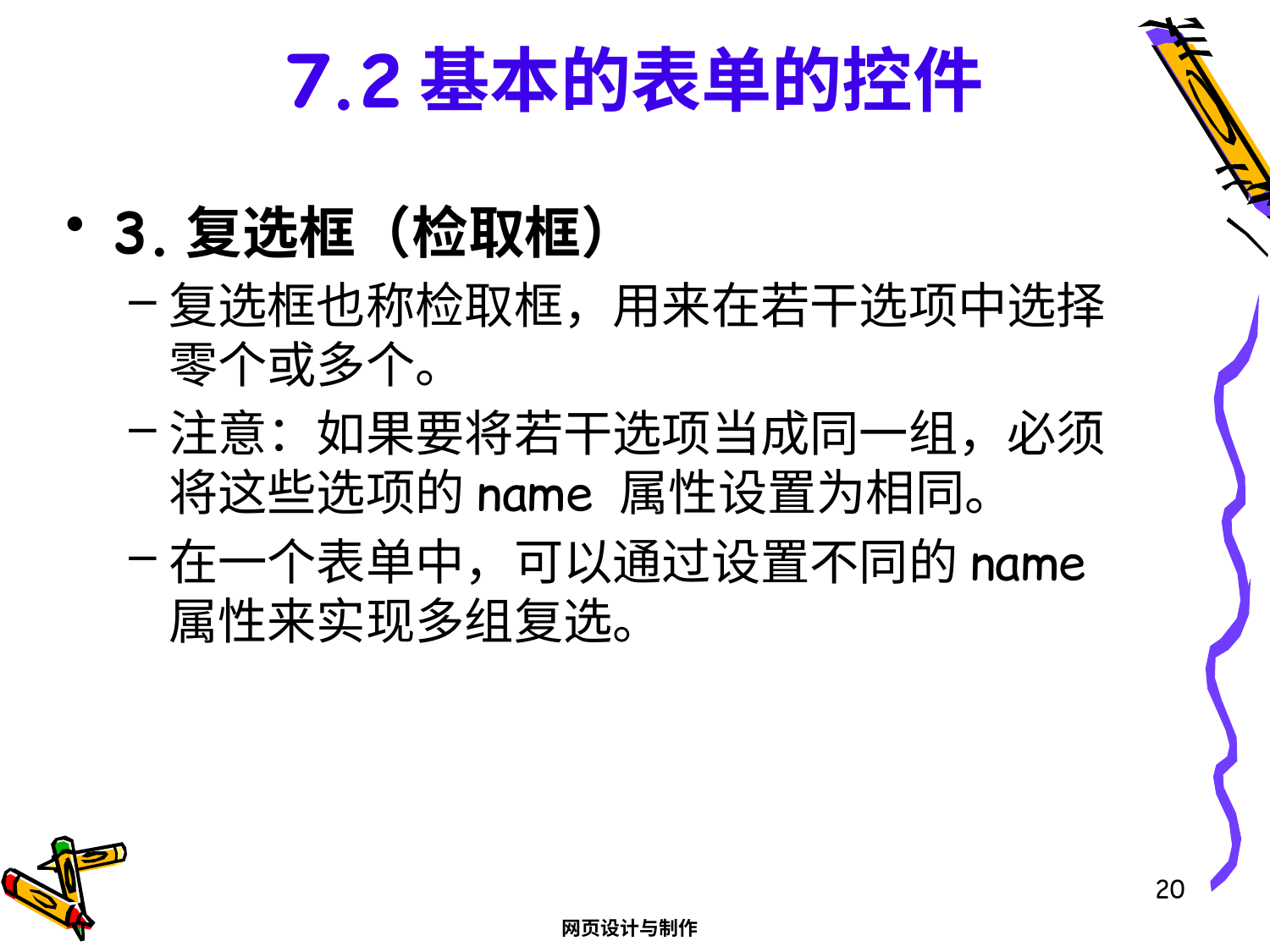

# 7.2基本的表单的控件
3.复选框（检取框）
复选框也称检取框，用来在若干选项中选择零个或多个。
注意：如果要将若干选项当成同一组，必须将这些选项的name 属性设置为相同。
在一个表单中，可以通过设置不同的name属性来实现多组复选。
20
网页设计与制作